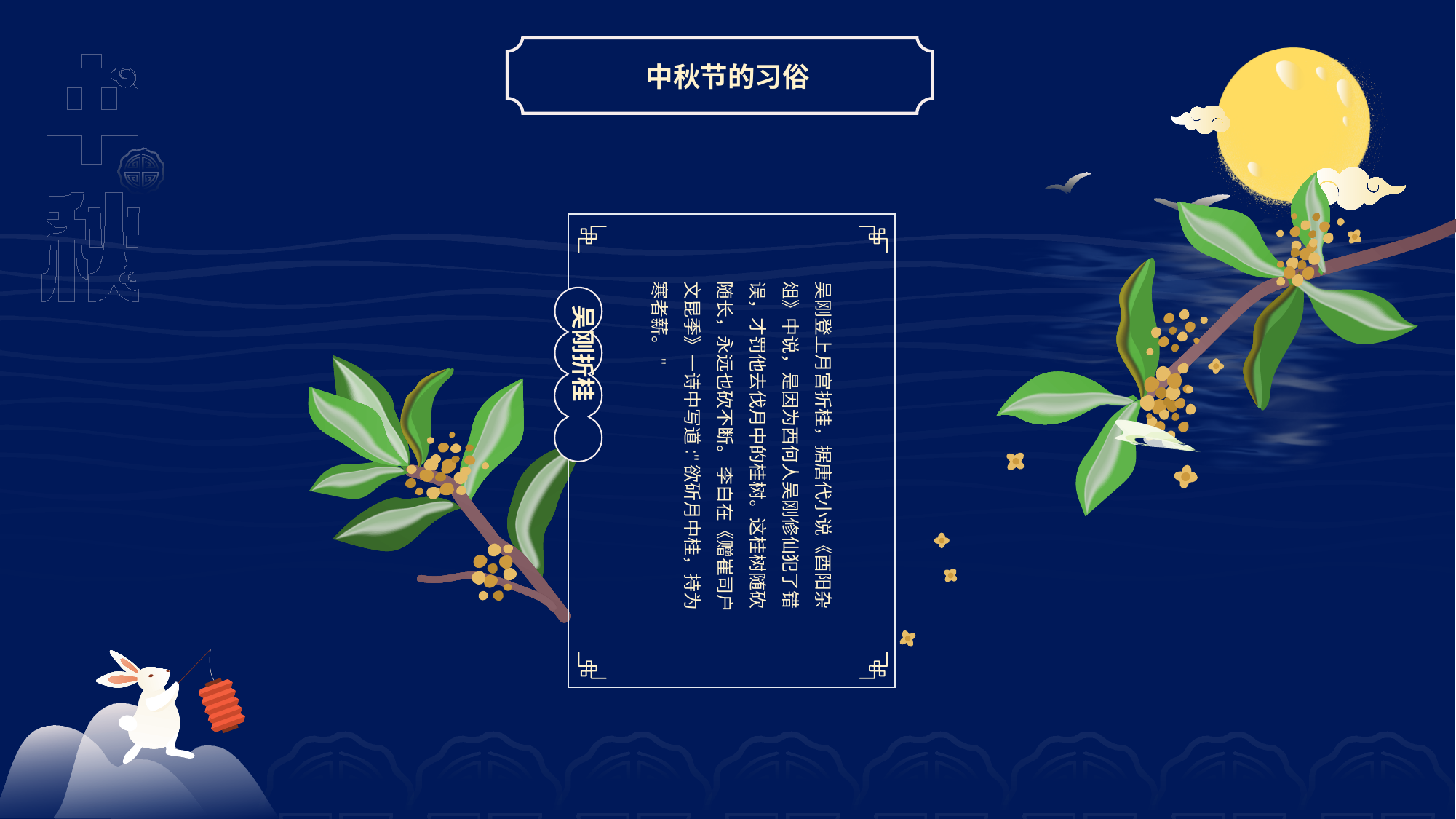

中秋节的习俗

吴刚登上月宫折桂，据唐代小说《酉阳杂俎》中说，是因为西何人吴刚修仙犯了错误，才罚他去伐月中的桂树。这桂树随砍随长，永远也砍不断。 李白在《赠崔司户文昆季》一诗中写道:"欲斫月中桂，持为寒者薪。"
吴刚折桂